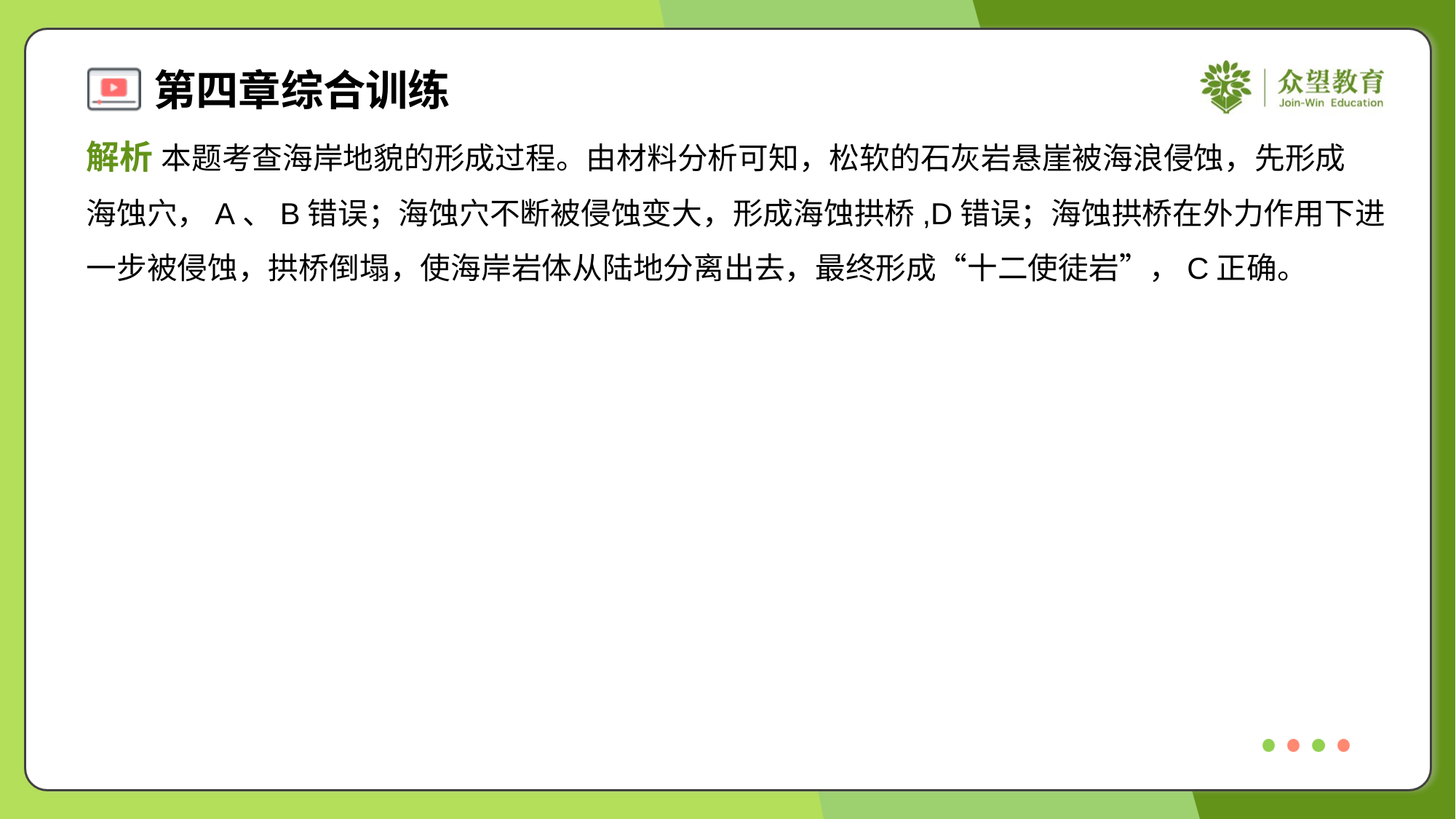

解析 本题考查海岸地貌的形成过程。由材料分析可知，松软的石灰岩悬崖被海浪侵蚀，先形成
海蚀穴，A、B错误；海蚀穴不断被侵蚀变大，形成海蚀拱桥,D错误；海蚀拱桥在外力作用下进
一步被侵蚀，拱桥倒塌，使海岸岩体从陆地分离出去，最终形成“十二使徒岩”，C正确。